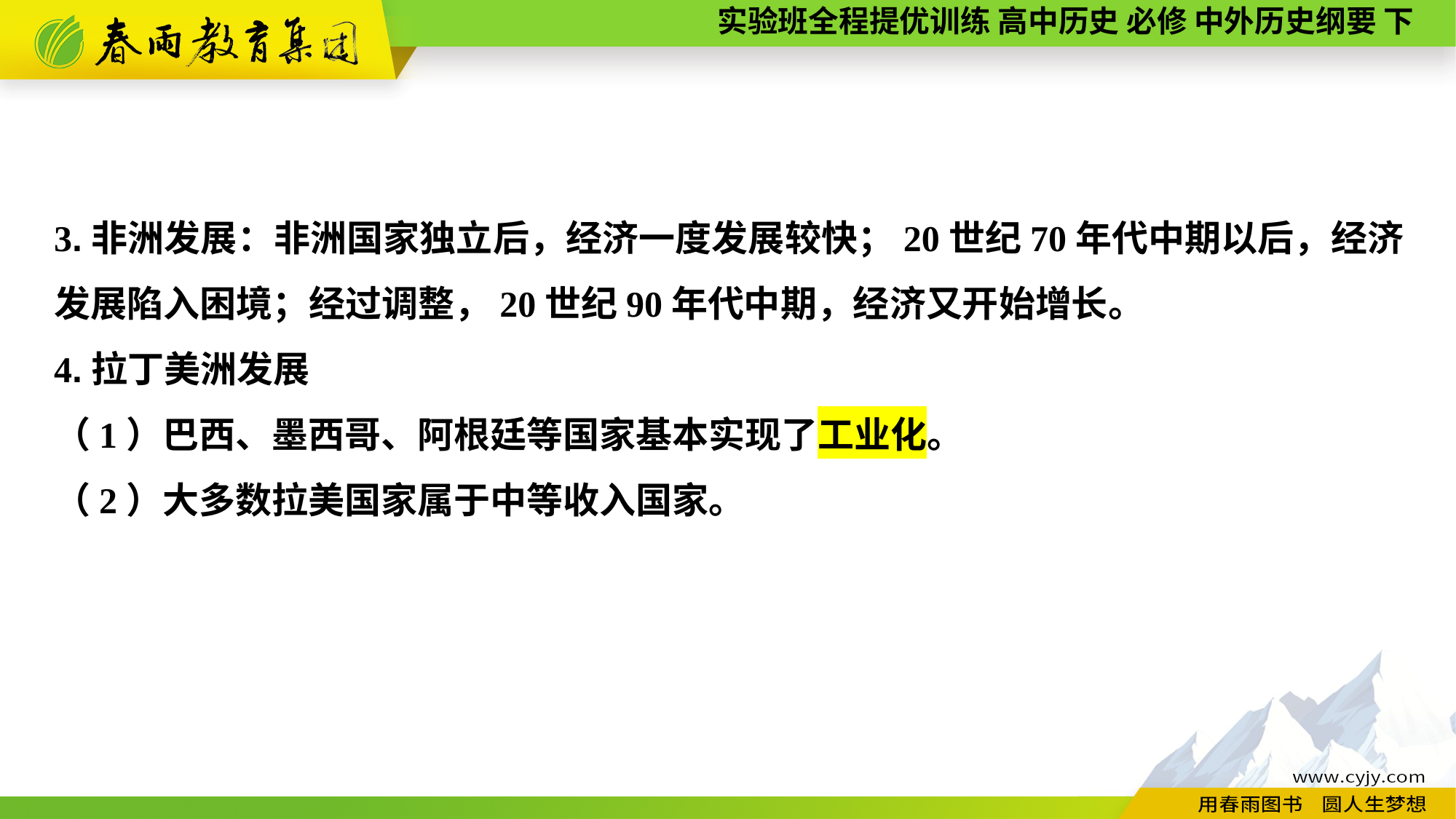

3.非洲发展：非洲国家独立后，经济一度发展较快；20世纪70年代中期以后，经济发展陷入困境；经过调整，20世纪90年代中期，经济又开始增长。
4.拉丁美洲发展
（1）巴西、墨西哥、阿根廷等国家基本实现了工业化。
（2）大多数拉美国家属于中等收入国家。